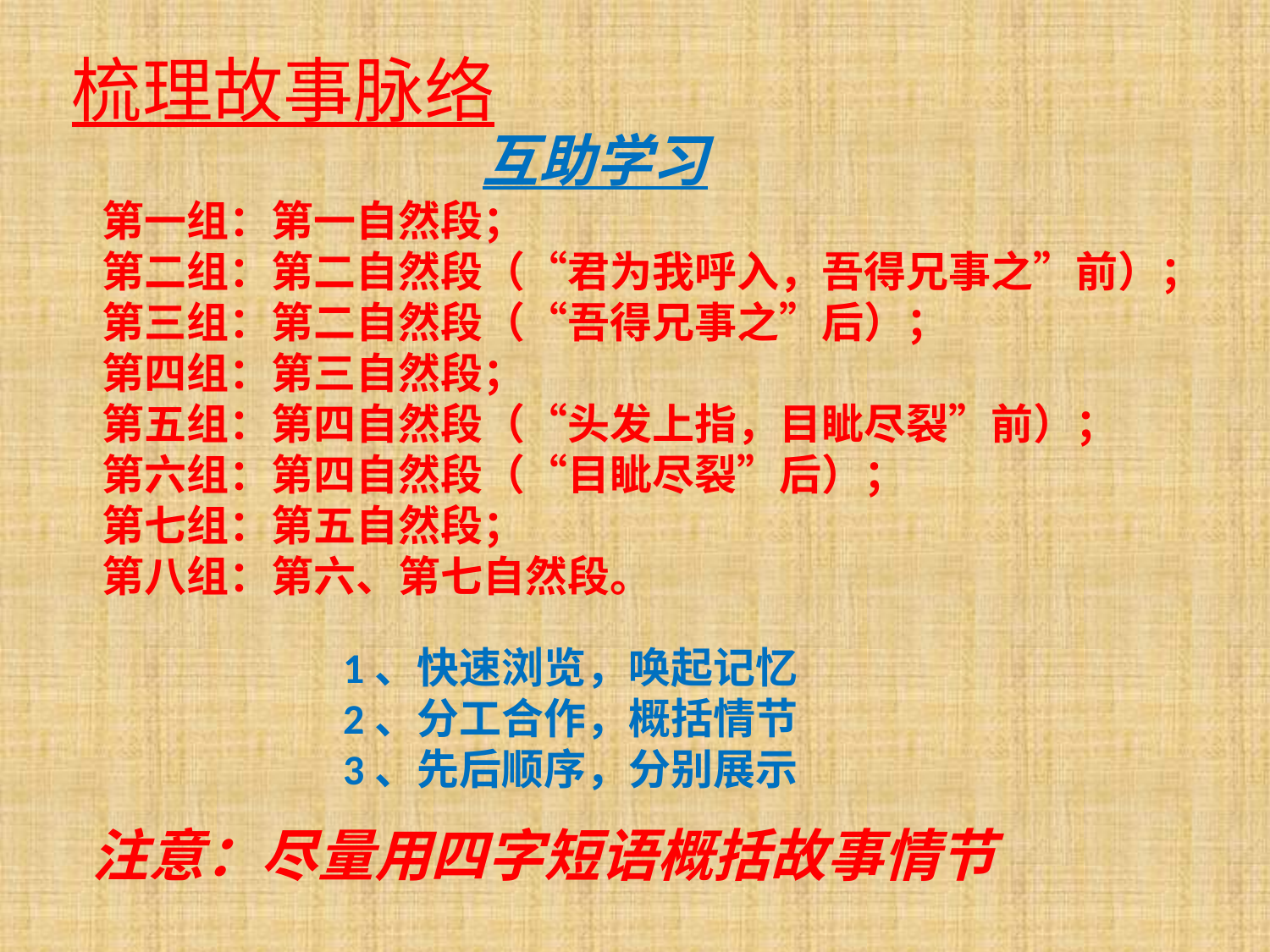

梳理故事脉络
互助学习
第一组：第一自然段；
第二组：第二自然段（“君为我呼入，吾得兄事之”前）；
第三组：第二自然段（“吾得兄事之”后）；
第四组：第三自然段；
第五组：第四自然段（“头发上指，目眦尽裂”前）；
第六组：第四自然段（“目眦尽裂”后）；
第七组：第五自然段；
第八组：第六、第七自然段。
1、快速浏览，唤起记忆
2、分工合作，概括情节
3、先后顺序，分别展示
注意：尽量用四字短语概括故事情节